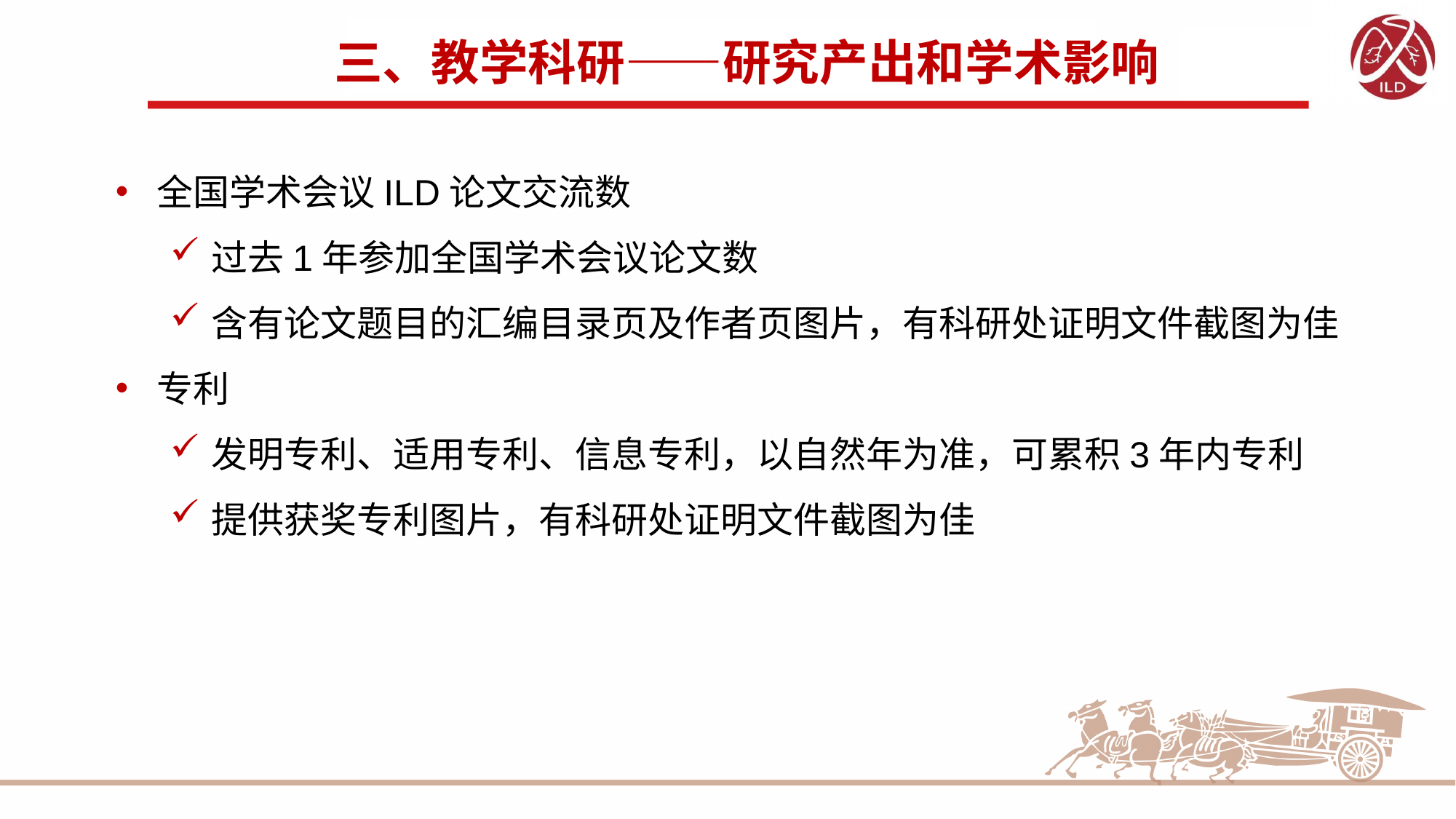

# 三、教学科研——研究产出和学术影响
全国学术会议ILD论文交流数
过去1年参加全国学术会议论文数
含有论文题目的汇编目录页及作者页图片，有科研处证明文件截图为佳
专利
发明专利、适用专利、信息专利，以自然年为准，可累积3年内专利
提供获奖专利图片，有科研处证明文件截图为佳